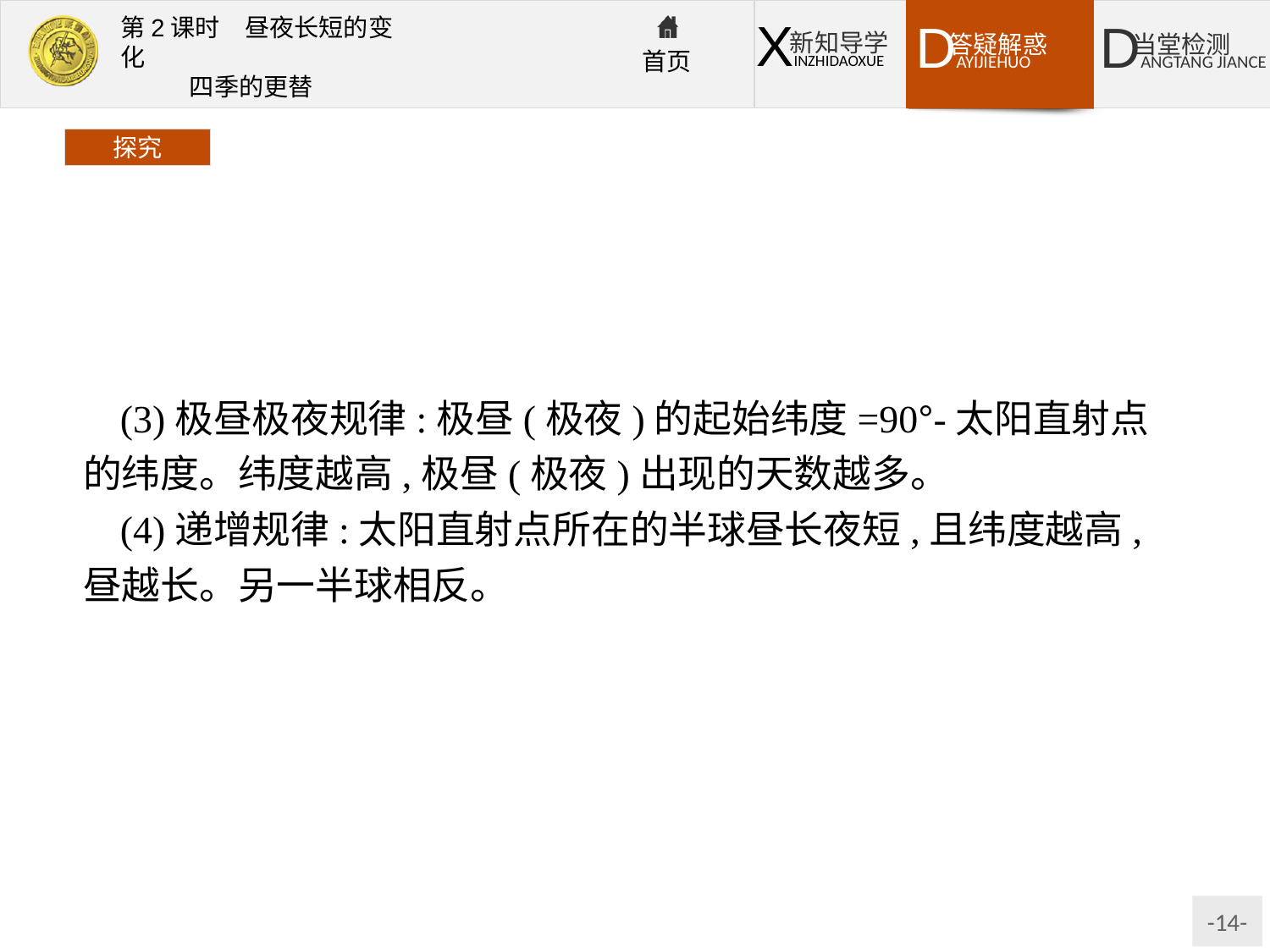

探究
(3)极昼极夜规律:极昼(极夜)的起始纬度=90°-太阳直射点的纬度。纬度越高,极昼(极夜)出现的天数越多。
(4)递增规律:太阳直射点所在的半球昼长夜短,且纬度越高,昼越长。另一半球相反。